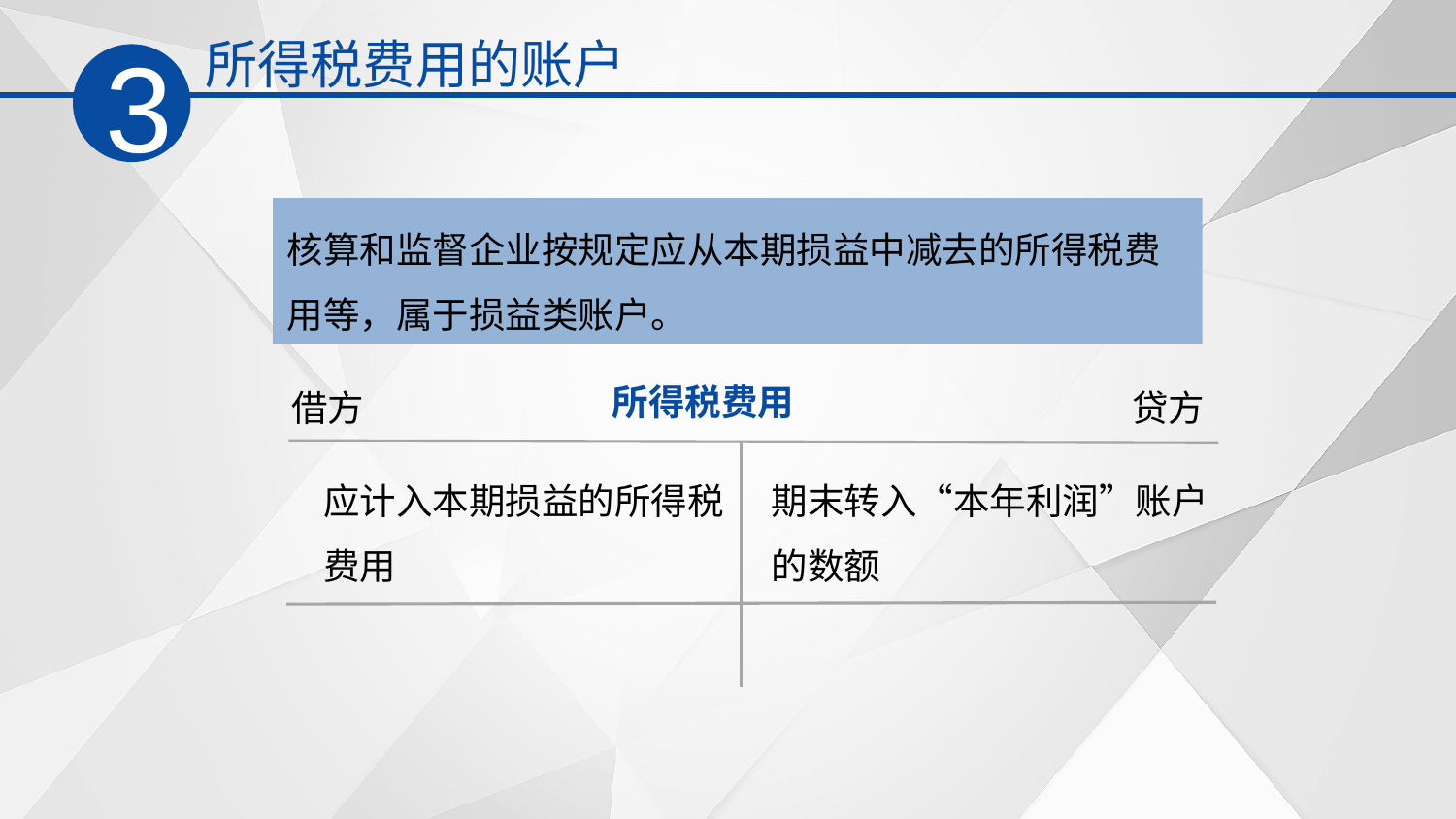

所得税费用的账户
3

核算和监督企业按规定应从本期损益中减去的所得税费用等，属于损益类账户。
所得税费用
借方
贷方
应计入本期损益的所得税费用
期末转入“本年利润”账户的数额